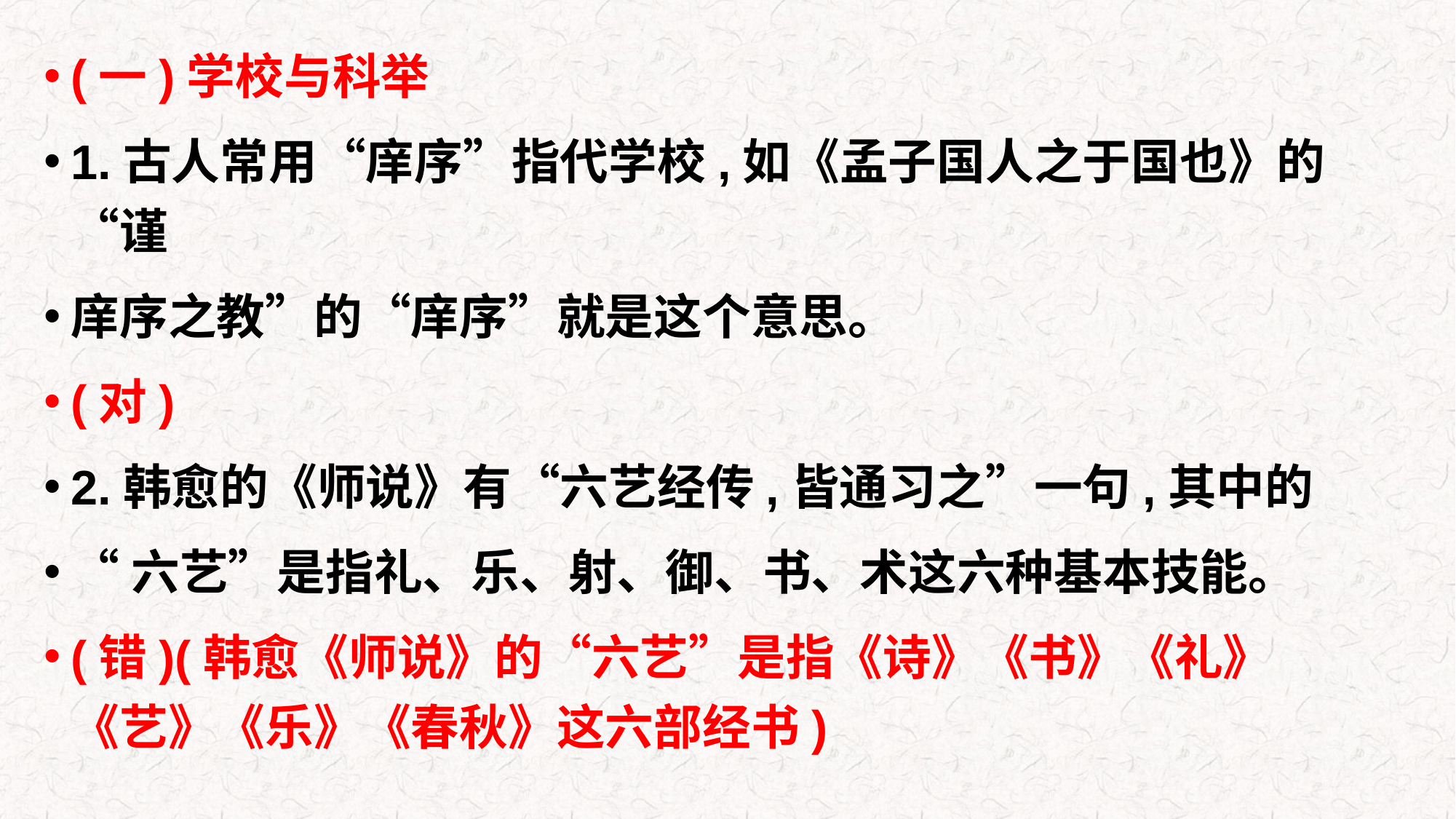

(一)学校与科举
1.古人常用“庠序”指代学校,如《孟子国人之于国也》的“谨
庠序之教”的“庠序”就是这个意思。
(对)
2.韩愈的《师说》有“六艺经传,皆通习之”一句,其中的
“六艺”是指礼、乐、射、御、书、术这六种基本技能。
(错)(韩愈《师说》的“六艺”是指《诗》《书》《礼》《艺》《乐》《春秋》这六部经书)